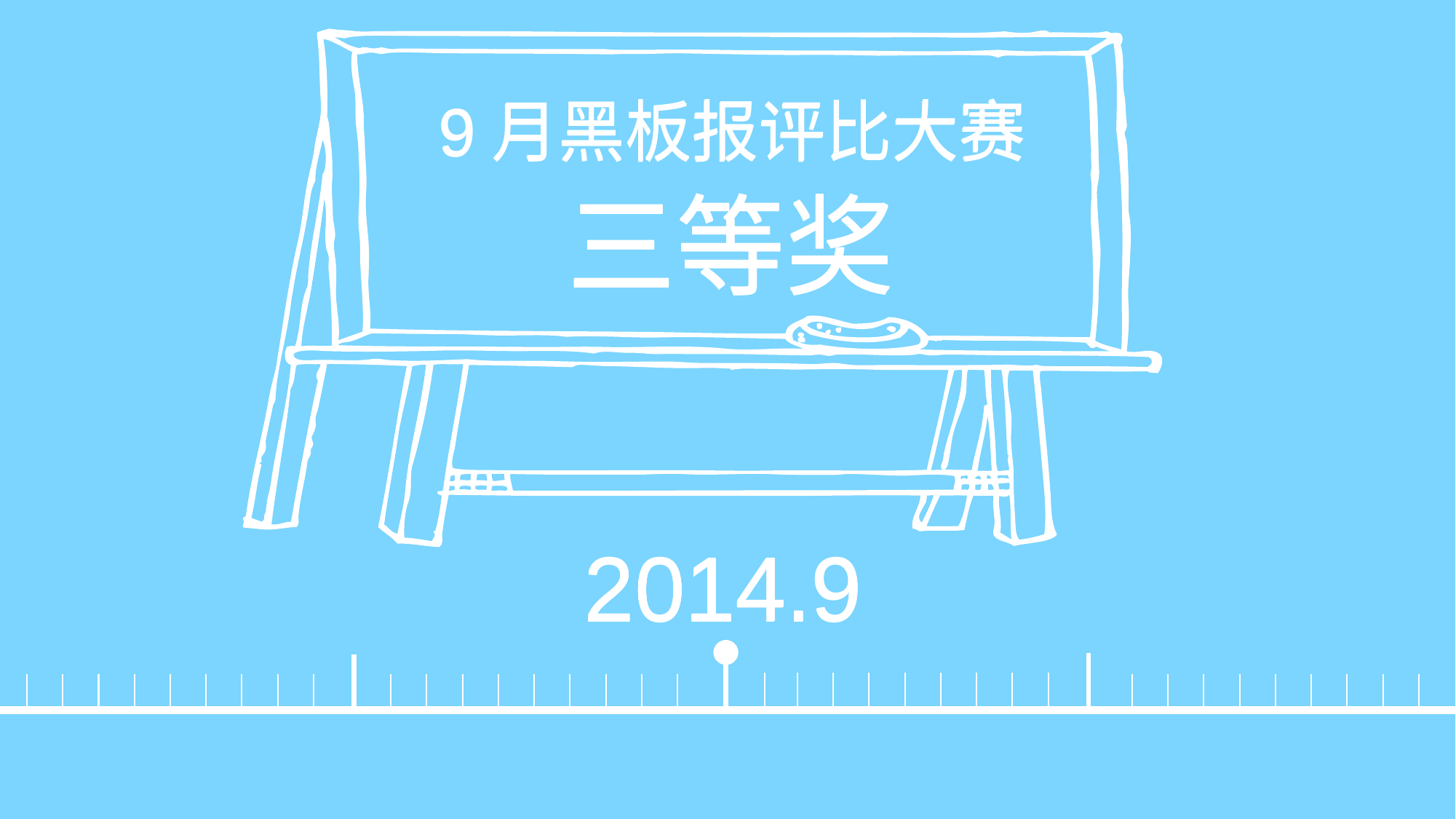

9月黑板报评比大赛
三等奖
2014.9
2014.9
十月份黑板报评比活动
三等奖
2014.10

十一月份黑板报评比活动
三等奖
2014.11

第三十二届田径运动会
道德风尚奖
2014.10

第三十二届田径运动会
道德风尚奖
2014.10

9月黑板报评比大赛
三等奖
2014.9
2014.9